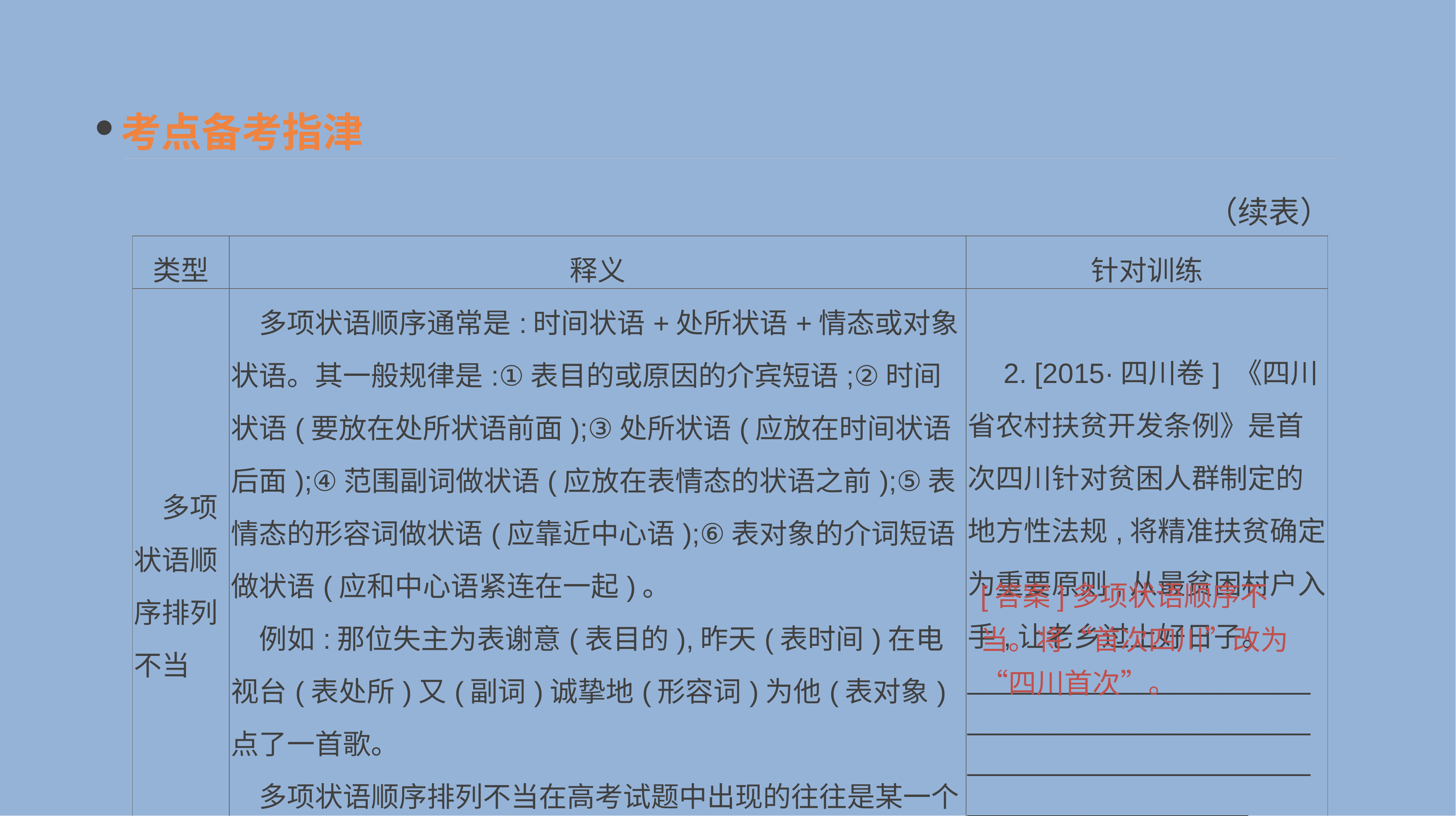

考点备考指津

（续表）
| 类型 | 释义 | 针对训练 |
| --- | --- | --- |
| 多项状语顺序排列不当 | 多项状语顺序通常是:时间状语+处所状语+情态或对象状语。其一般规律是:①表目的或原因的介宾短语;②时间状语(要放在处所状语前面);③处所状语(应放在时间状语后面);④范围副词做状语(应放在表情态的状语之前);⑤表情态的形容词做状语(应靠近中心语);⑥表对象的介词短语做状语(应和中心语紧连在一起)。 　例如:那位失主为表谢意(表目的),昨天(表时间)在电视台(表处所)又(副词)诚挚地(形容词)为他(表对象)点了一首歌。 　多项状语顺序排列不当在高考试题中出现的往往是某一个状语的顺序不当 | 2. [2015·四川卷] 《四川省农村扶贫开发条例》是首次四川针对贫困人群制定的地方性法规,将精准扶贫确定为重要原则,从最贫困村户入手,让老乡过上好日子。 \_\_\_\_\_\_\_\_\_\_\_\_\_\_\_\_\_\_\_\_\_\_\_\_\_\_\_\_\_\_\_\_\_\_\_\_\_\_\_\_\_\_\_\_\_\_\_\_\_\_\_\_\_\_\_\_\_\_\_\_\_\_\_\_\_\_\_\_\_\_\_\_\_\_\_\_\_\_\_\_\_\_\_\_ |
[答案]多项状语顺序不当。将“首次四川”改为“四川首次”。